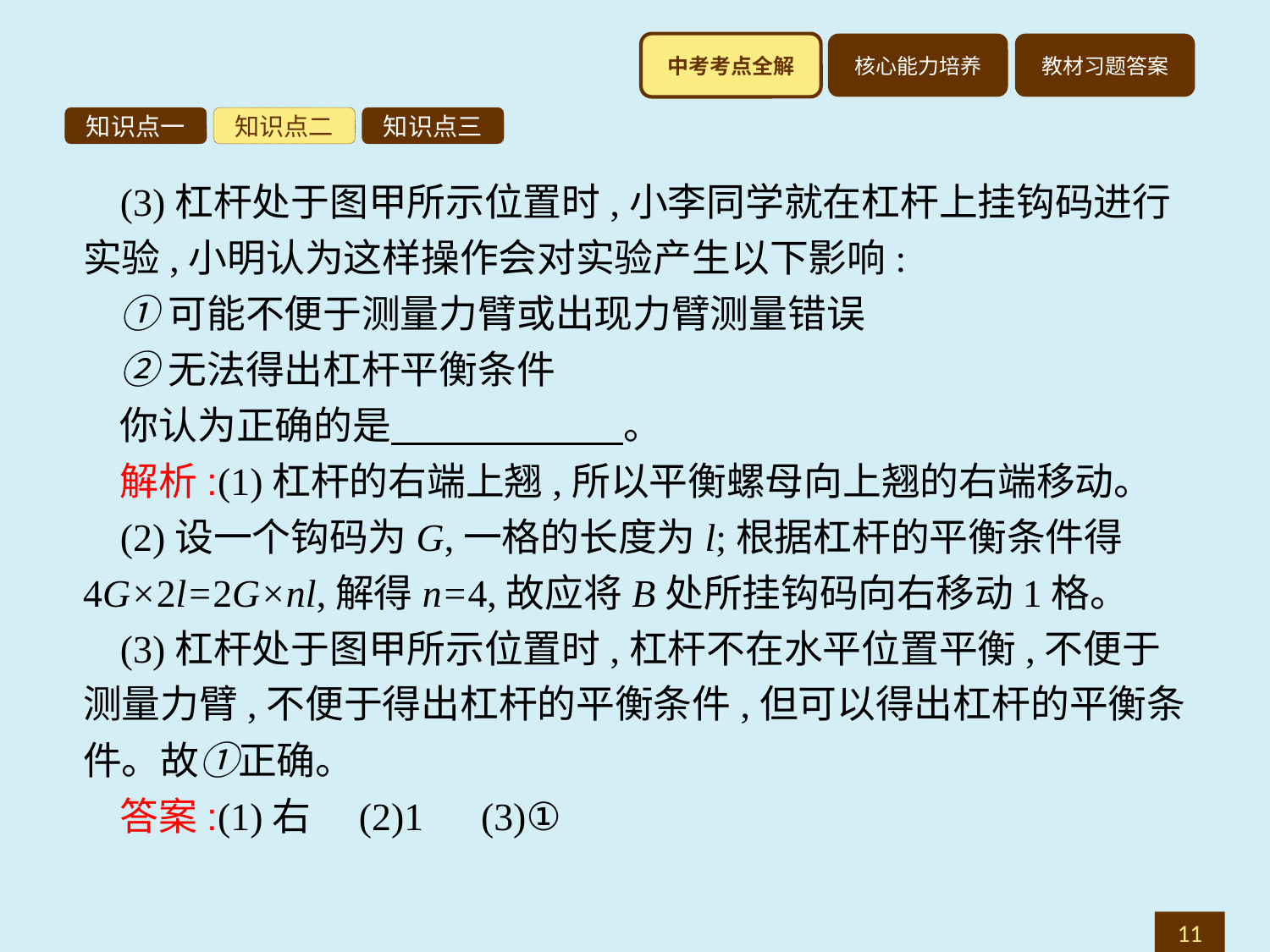

知识点一
知识点二
知识点三
(3)杠杆处于图甲所示位置时,小李同学就在杠杆上挂钩码进行实验,小明认为这样操作会对实验产生以下影响:
①可能不便于测量力臂或出现力臂测量错误
②无法得出杠杆平衡条件
你认为正确的是　　　　　　。
解析:(1)杠杆的右端上翘,所以平衡螺母向上翘的右端移动。
(2)设一个钩码为G,一格的长度为l;根据杠杆的平衡条件得4G×2l=2G×nl,解得n=4,故应将B处所挂钩码向右移动1格。
(3)杠杆处于图甲所示位置时,杠杆不在水平位置平衡,不便于测量力臂,不便于得出杠杆的平衡条件,但可以得出杠杆的平衡条件。故①正确。
答案:(1)右　(2)1　(3)①